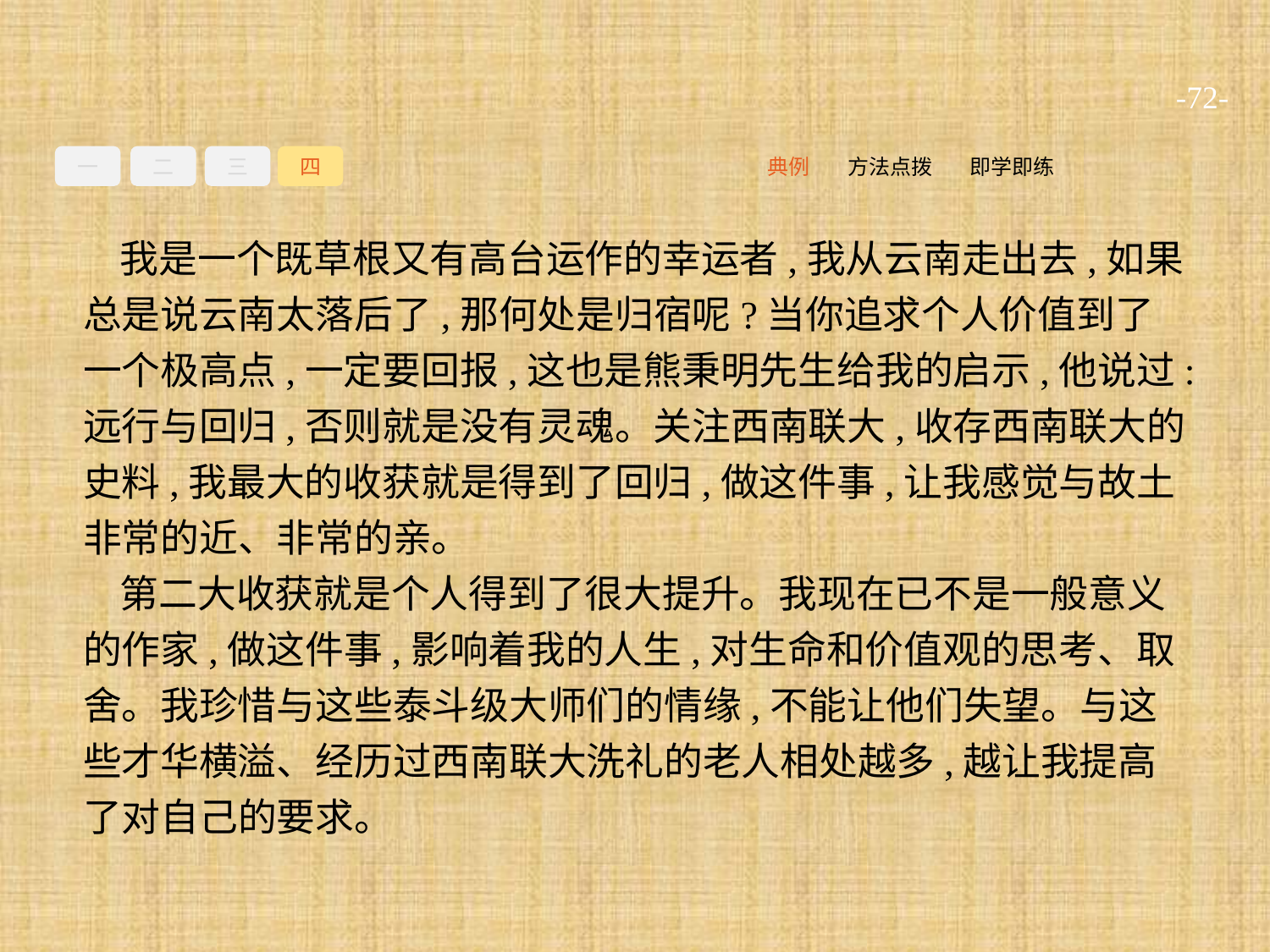

-72-
一
二
三
四
即学即练
方法点拨
典例
我是一个既草根又有高台运作的幸运者,我从云南走出去,如果总是说云南太落后了,那何处是归宿呢?当你追求个人价值到了一个极高点,一定要回报,这也是熊秉明先生给我的启示,他说过:远行与回归,否则就是没有灵魂。关注西南联大,收存西南联大的史料,我最大的收获就是得到了回归,做这件事,让我感觉与故土非常的近、非常的亲。
第二大收获就是个人得到了很大提升。我现在已不是一般意义的作家,做这件事,影响着我的人生,对生命和价值观的思考、取舍。我珍惜与这些泰斗级大师们的情缘,不能让他们失望。与这些才华横溢、经历过西南联大洗礼的老人相处越多,越让我提高了对自己的要求。